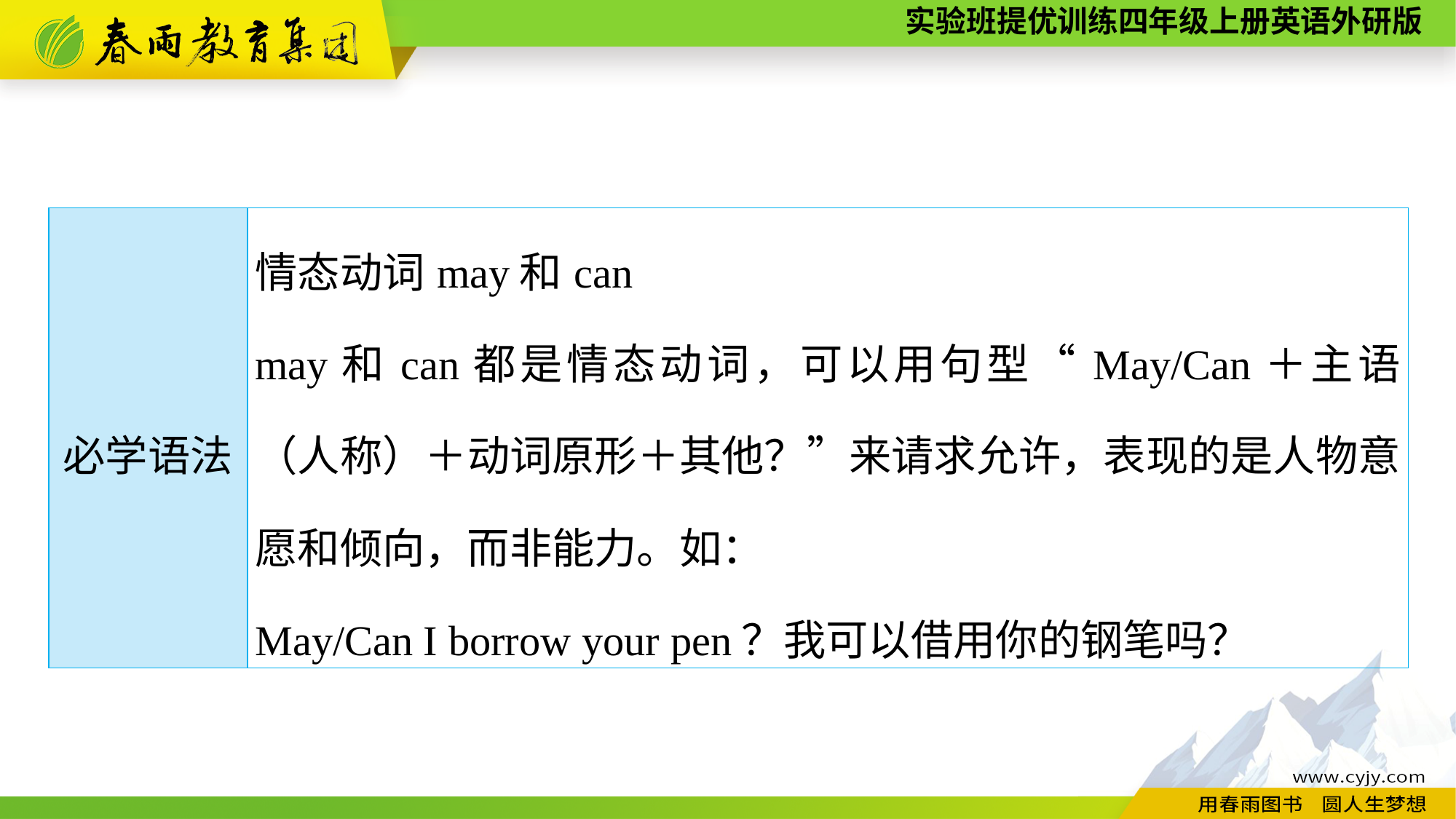

| 必学语法 | 情态动词may和can may和can都是情态动词，可以用句型“May/Can＋主语（人称）＋动词原形＋其他？”来请求允许，表现的是人物意愿和倾向，而非能力。如： May/Can I borrow your pen？我可以借用你的钢笔吗？ |
| --- | --- |